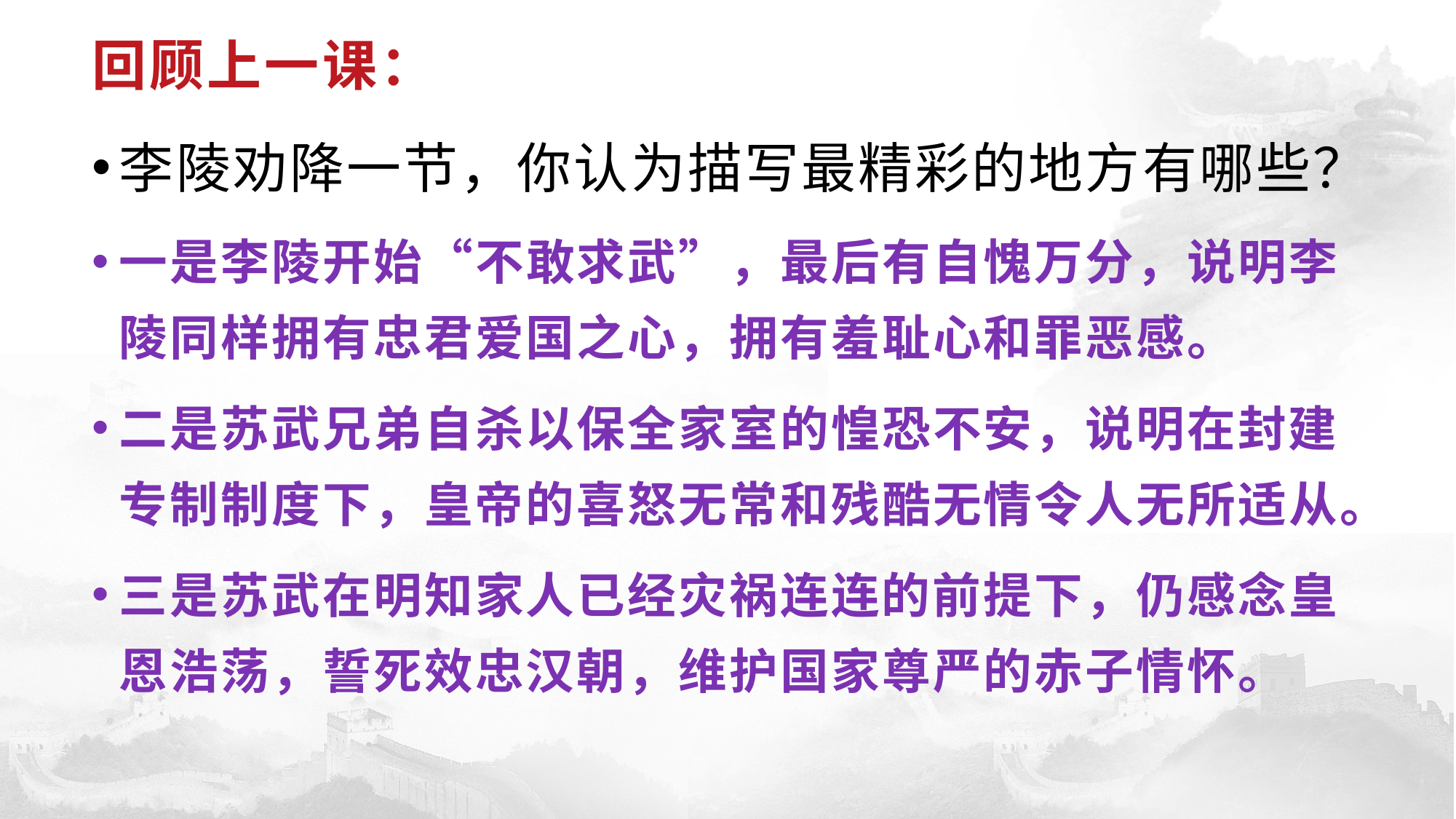

# 回顾上一课：
李陵劝降一节，你认为描写最精彩的地方有哪些？
一是李陵开始“不敢求武”，最后有自愧万分，说明李陵同样拥有忠君爱国之心，拥有羞耻心和罪恶感。
二是苏武兄弟自杀以保全家室的惶恐不安，说明在封建专制制度下，皇帝的喜怒无常和残酷无情令人无所适从。
三是苏武在明知家人已经灾祸连连的前提下，仍感念皇恩浩荡，誓死效忠汉朝，维护国家尊严的赤子情怀。